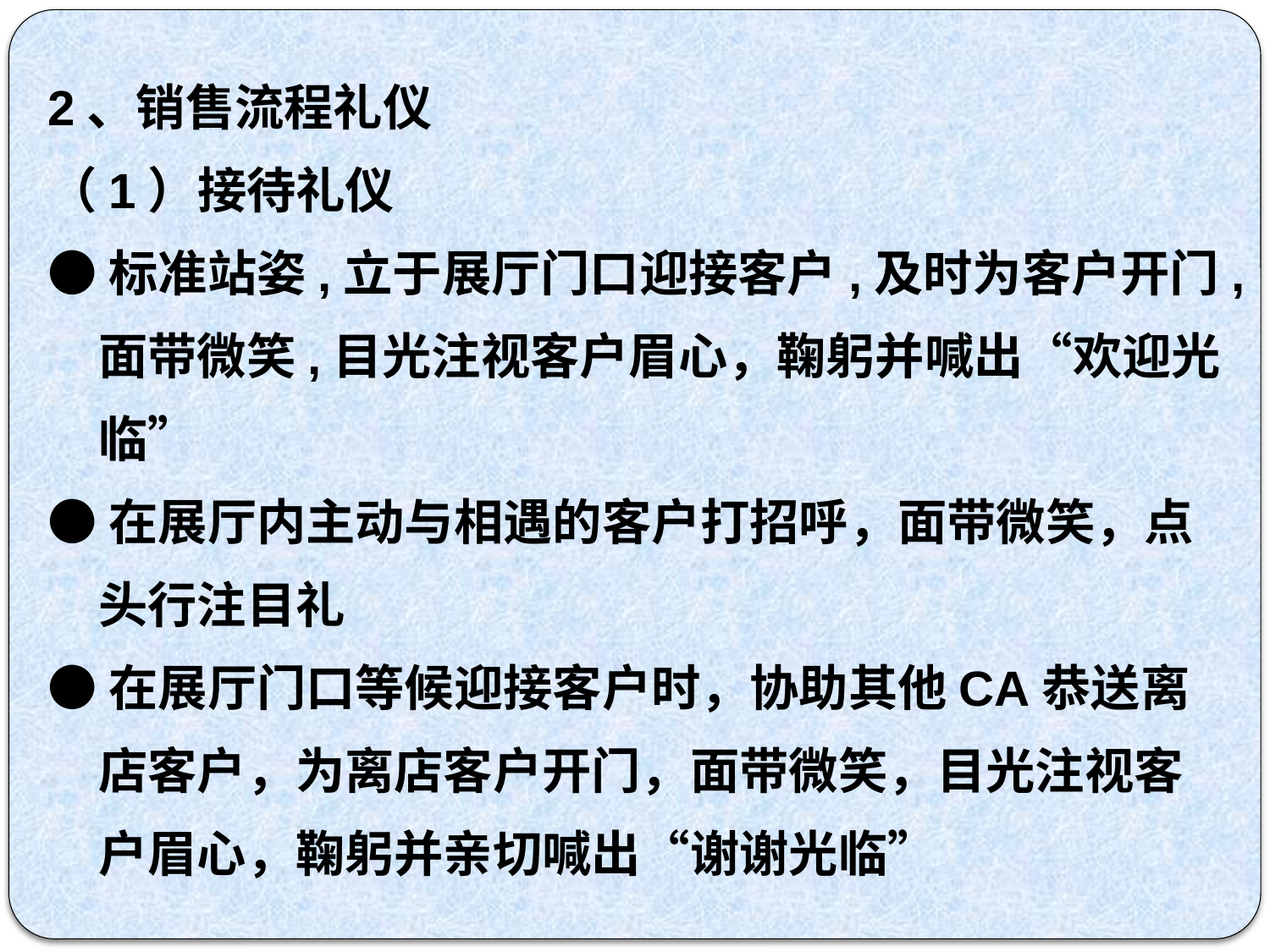

2、销售流程礼仪
（1）接待礼仪
●标准站姿,立于展厅门口迎接客户,及时为客户开门,面带微笑,目光注视客户眉心，鞠躬并喊出“欢迎光临”
●在展厅内主动与相遇的客户打招呼，面带微笑，点头行注目礼
●在展厅门口等候迎接客户时，协助其他CA恭送离店客户，为离店客户开门，面带微笑，目光注视客户眉心，鞠躬并亲切喊出“谢谢光临”